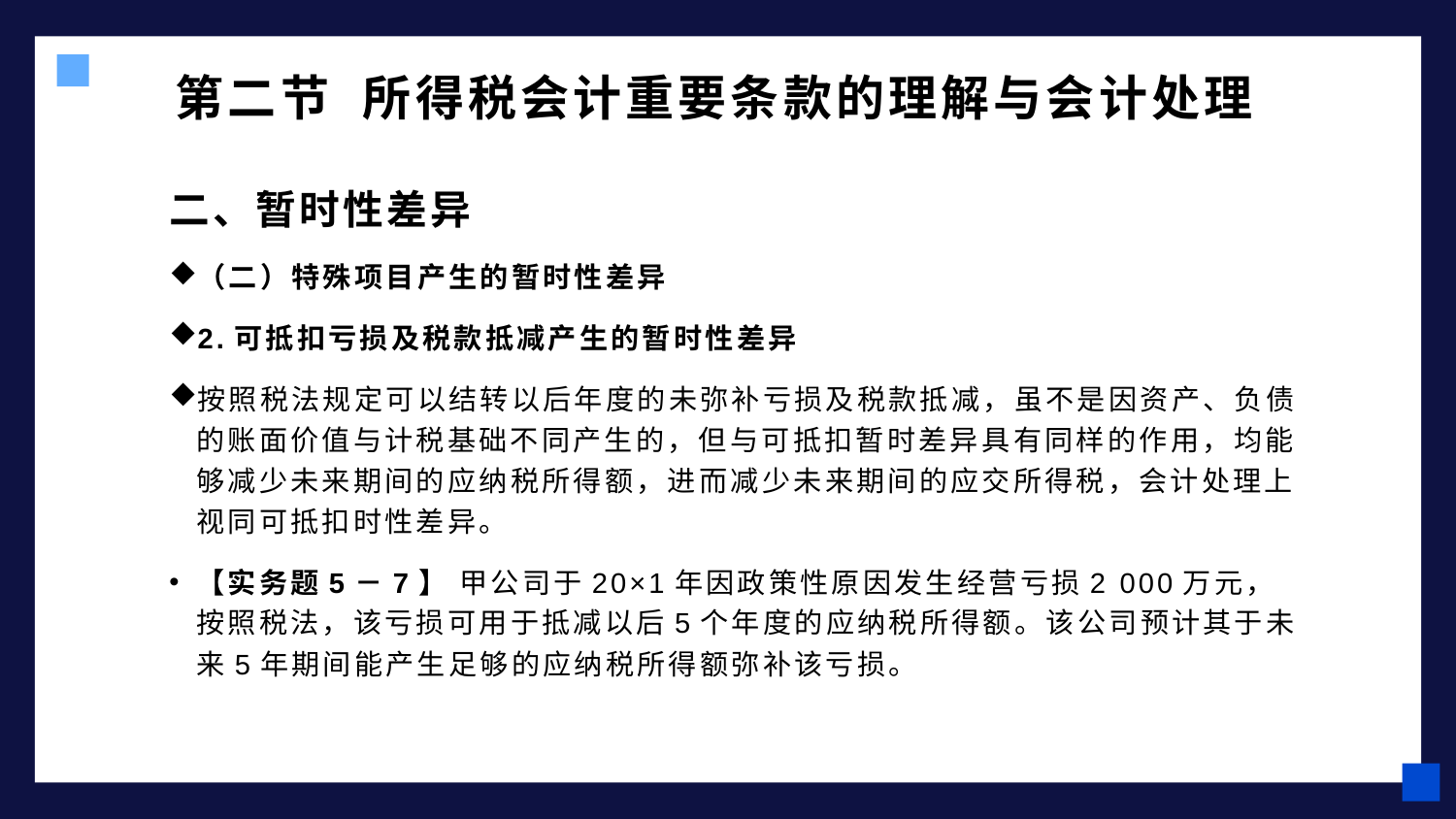

# 第二节  所得税会计重要条款的理解与会计处理
二、暂时性差异
（二）特殊项目产生的暂时性差异
2.可抵扣亏损及税款抵减产生的暂时性差异
按照税法规定可以结转以后年度的未弥补亏损及税款抵减，虽不是因资产、负债的账面价值与计税基础不同产生的，但与可抵扣暂时差异具有同样的作用，均能够减少未来期间的应纳税所得额，进而减少未来期间的应交所得税，会计处理上视同可抵扣时性差异。
【实务题5－7】 甲公司于20×1年因政策性原因发生经营亏损2 000万元，按照税法，该亏损可用于抵减以后5个年度的应纳税所得额。该公司预计其于未来5年期间能产生足够的应纳税所得额弥补该亏损。